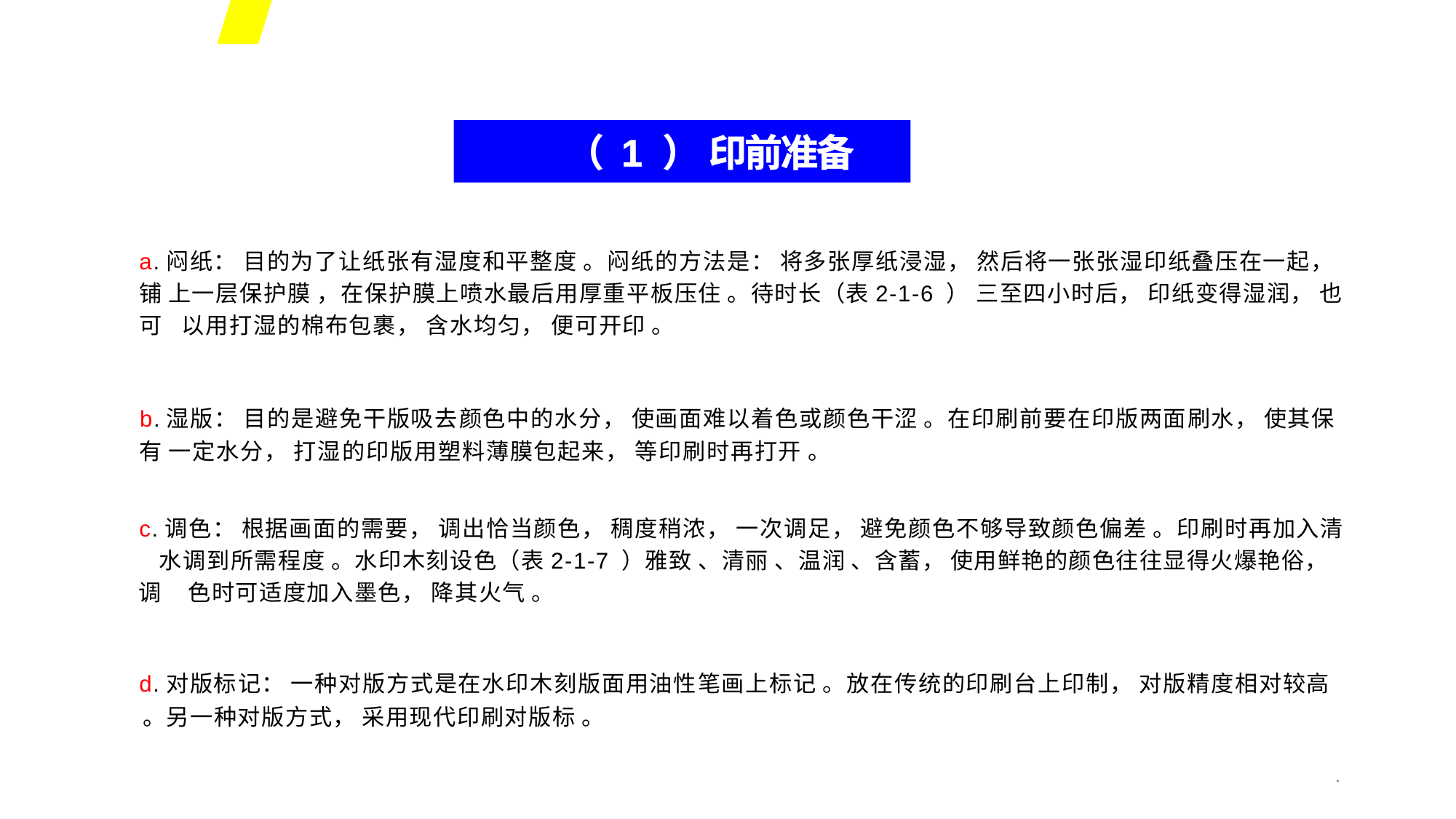

（ 1 ） 印前准备

a.闷纸： 目的为了让纸张有湿度和平整度 。闷纸的方法是： 将多张厚纸浸湿， 然后将一张张湿印纸叠压在一起， 铺 上一层保护膜 ，在保护膜上喷水最后用厚重平板压住 。待时长（表2-1-6 ） 三至四小时后， 印纸变得湿润， 也可   以用打湿的棉布包裹， 含水均匀， 便可开印 。

b.湿版： 目的是避免干版吸去颜色中的水分， 使画面难以着色或颜色干涩 。在印刷前要在印版两面刷水， 使其保有 一定水分， 打湿的印版用塑料薄膜包起来， 等印刷时再打开 。

c.调色： 根据画面的需要， 调出恰当颜色， 稠度稍浓， 一次调足， 避免颜色不够导致颜色偏差 。印刷时再加入清     水调到所需程度 。水印木刻设色（表2-1-7 ）雅致 、清丽 、温润 、含蓄， 使用鲜艳的颜色往往显得火爆艳俗， 调     色时可适度加入墨色， 降其火气 。

d.对版标记： 一种对版方式是在水印木刻版面用油性笔画上标记 。放在传统的印刷台上印制， 对版精度相对较高    。另一种对版方式， 采用现代印刷对版标 。

*